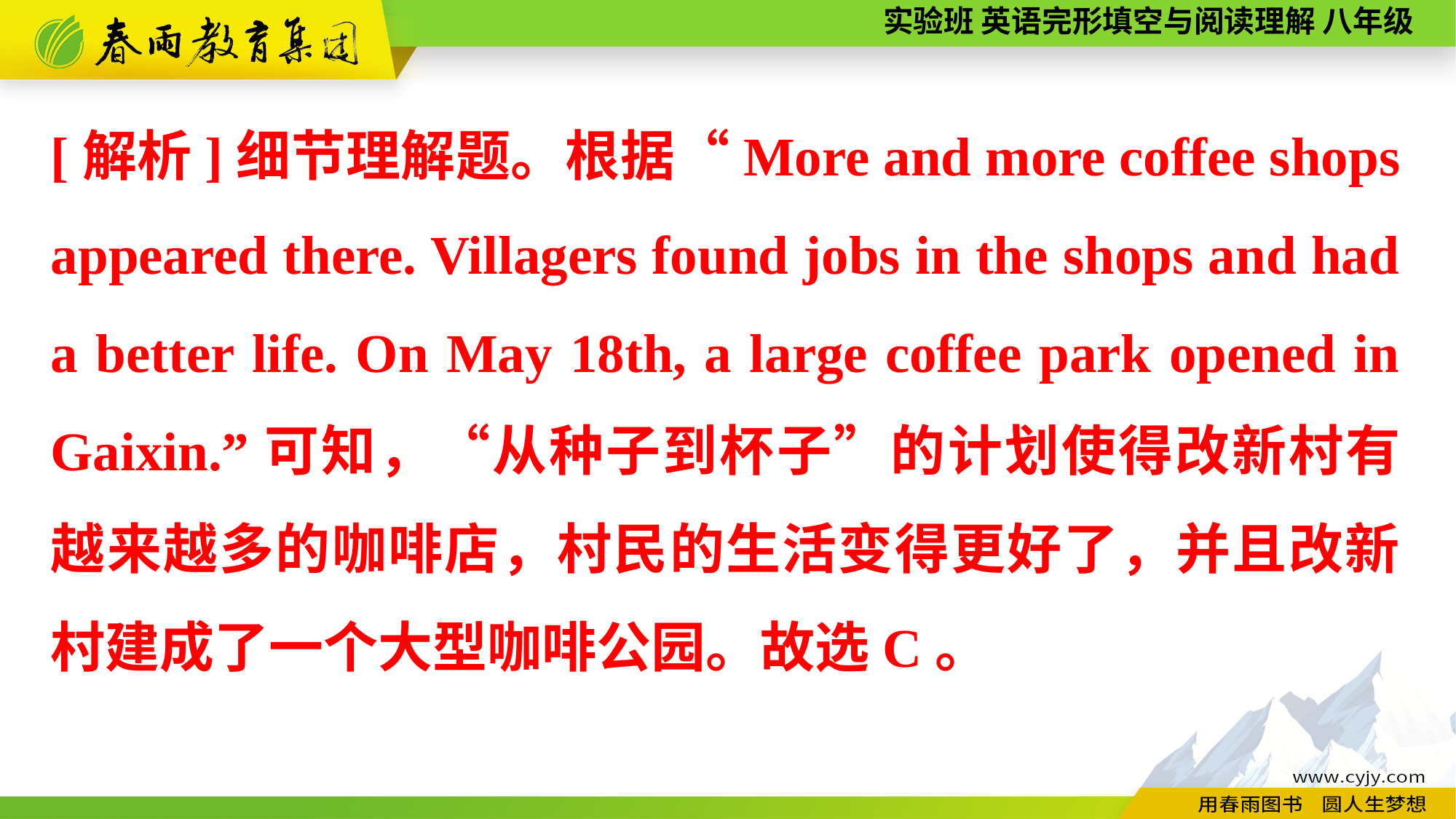

[解析]细节理解题。根据“More and more coffee shops appeared there. Villagers found jobs in the shops and had a better life. On May 18th, a large coffee park opened in Gaixin.”可知，“从种子到杯子”的计划使得改新村有越来越多的咖啡店，村民的生活变得更好了，并且改新村建成了一个大型咖啡公园。故选C。